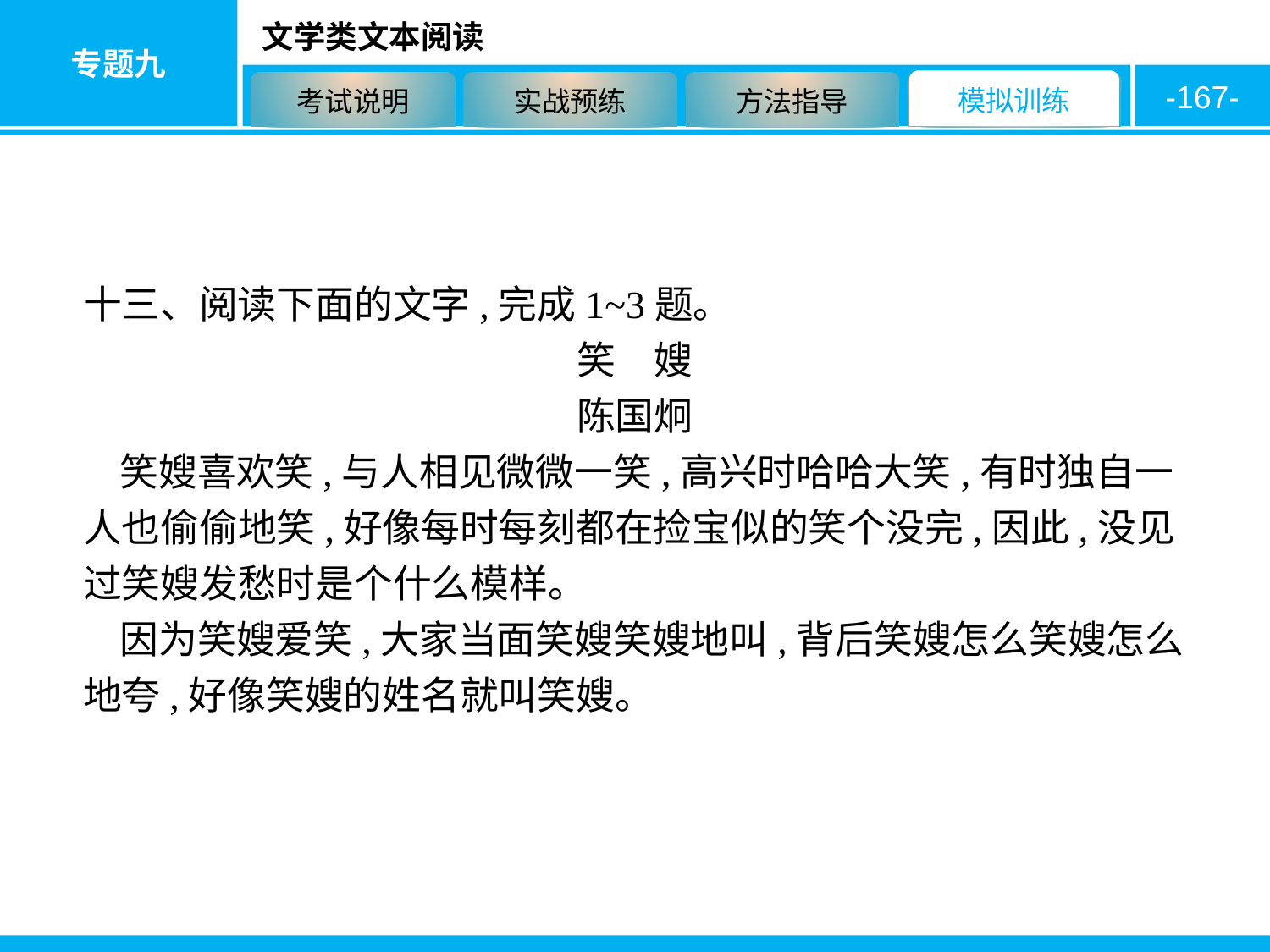

-167-
十三、阅读下面的文字,完成1~3题。
笑　嫂
陈国炯
笑嫂喜欢笑,与人相见微微一笑,高兴时哈哈大笑,有时独自一人也偷偷地笑,好像每时每刻都在捡宝似的笑个没完,因此,没见过笑嫂发愁时是个什么模样。
因为笑嫂爱笑,大家当面笑嫂笑嫂地叫,背后笑嫂怎么笑嫂怎么地夸,好像笑嫂的姓名就叫笑嫂。